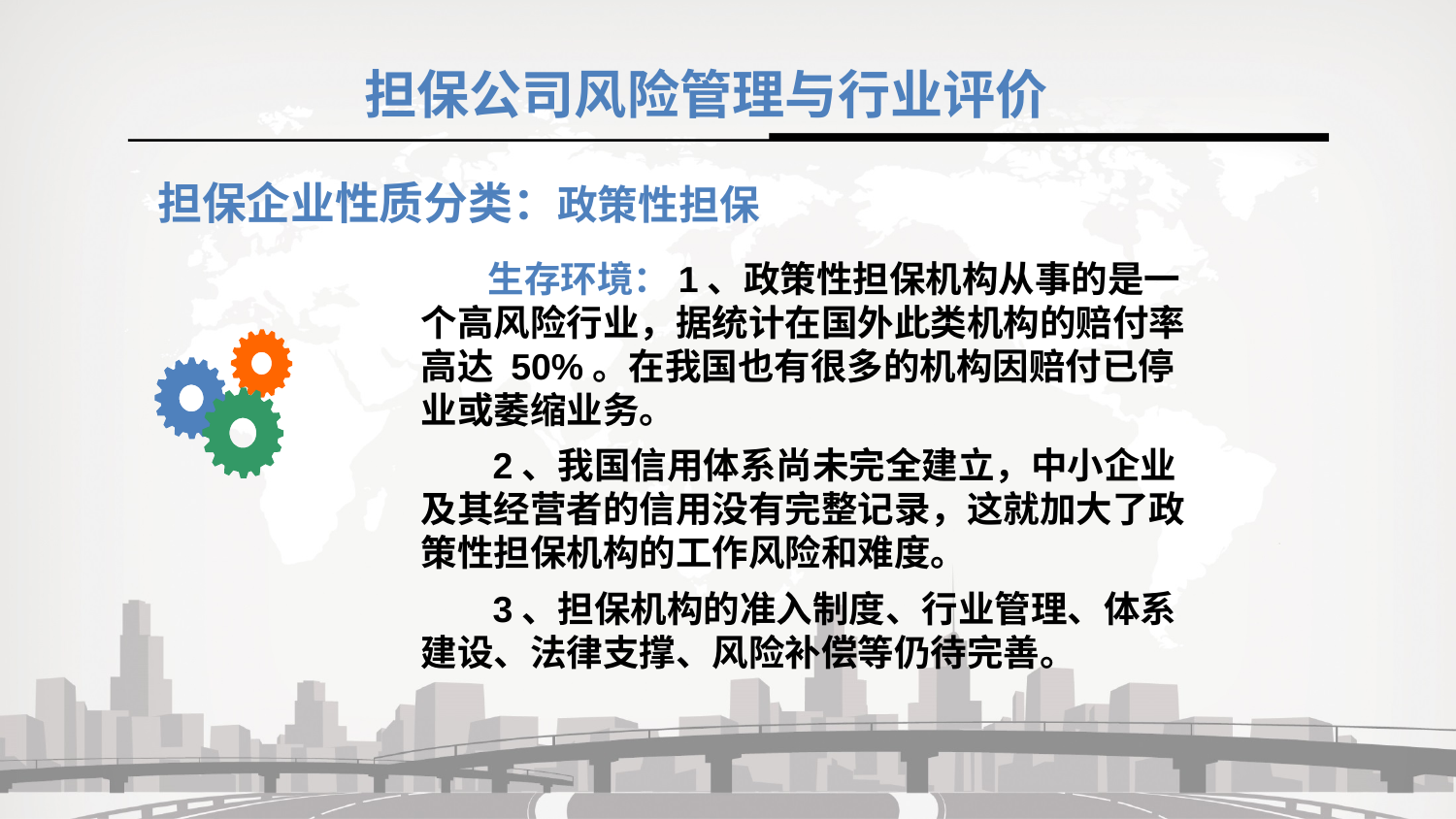

担保公司风险管理与行业评价
担保企业性质分类：政策性担保
       生存环境：1、政策性担保机构从事的是一个高风险行业，据统计在国外此类机构的赔付率高达 50%。在我国也有很多的机构因赔付已停业或萎缩业务。
       2、我国信用体系尚未完全建立，中小企业及其经营者的信用没有完整记录，这就加大了政策性担保机构的工作风险和难度。
       3、担保机构的准入制度、行业管理、体系建设、法律支撑、风险补偿等仍待完善。